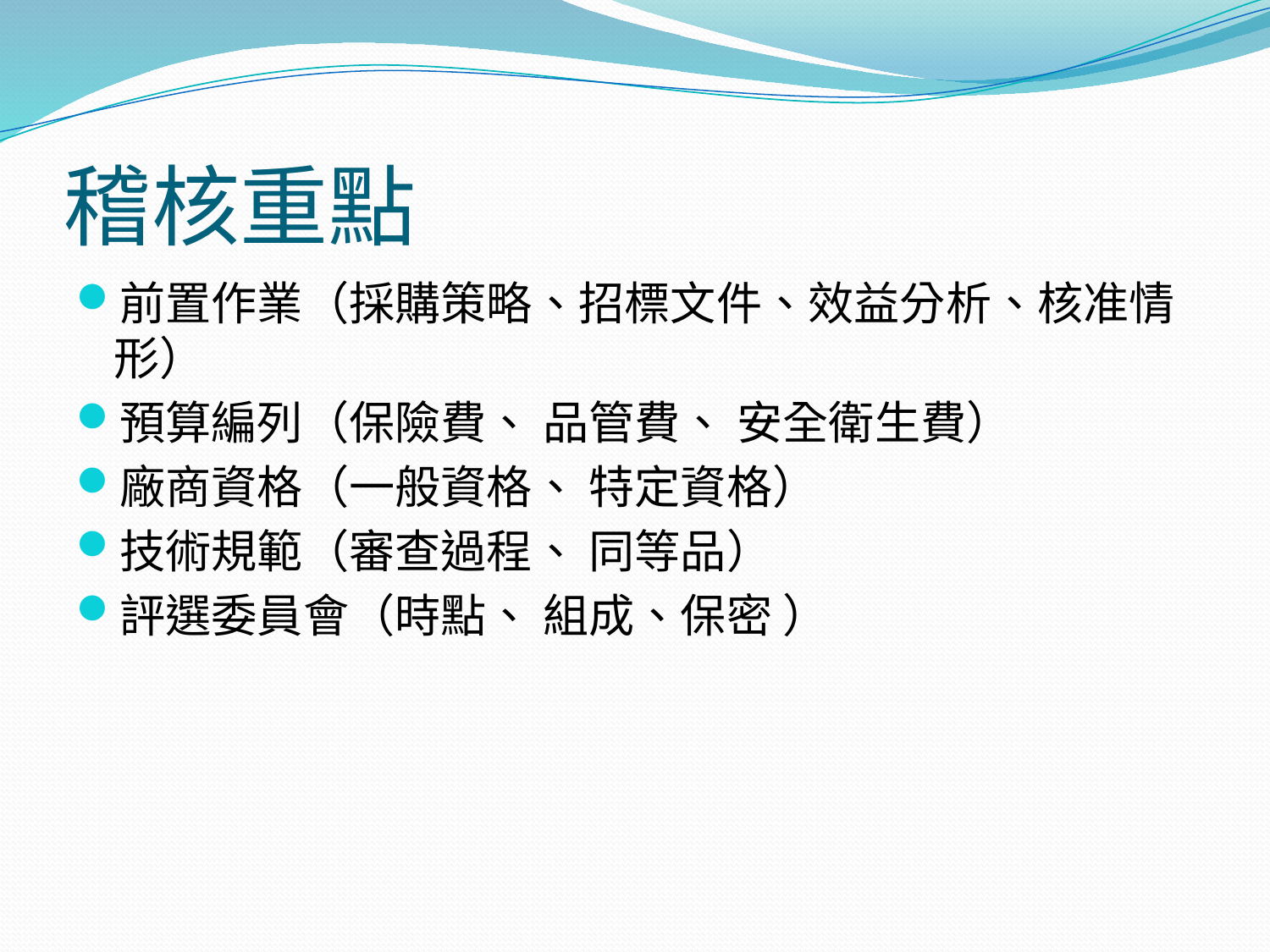

# 稽核重點
前置作業（採購策略、招標文件、效益分析、核准情形）
預算編列（保險費、 品管費、 安全衛生費）
廠商資格（一般資格、 特定資格）
技術規範（審查過程、 同等品）
評選委員會（時點、 組成、保密 ）